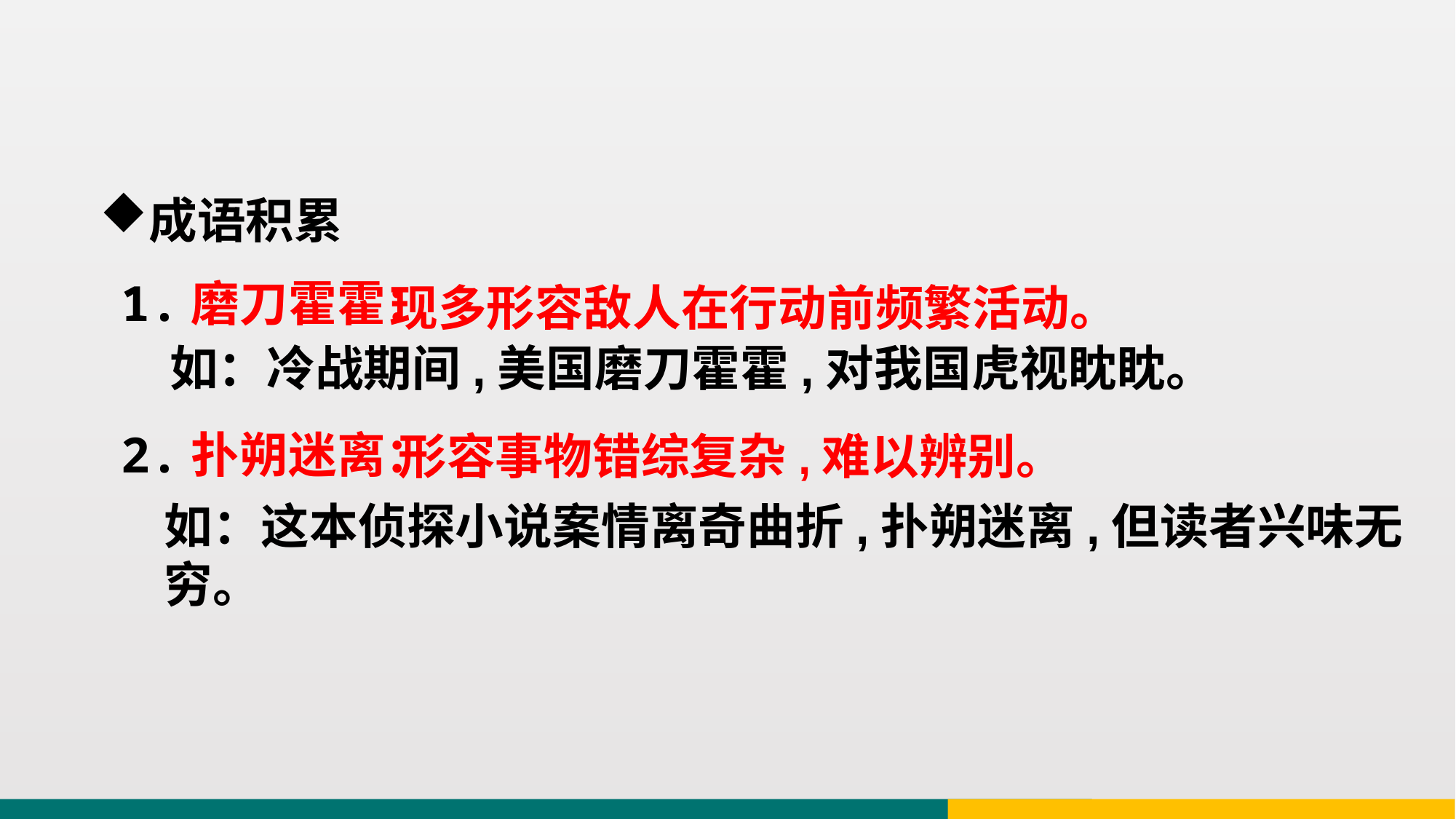

成语积累
1.磨刀霍霍：

2.扑朔迷离：
现多形容敌人在行动前频繁活动。
如：冷战期间,美国磨刀霍霍,对我国虎视眈眈。
形容事物错综复杂,难以辨别。
如：这本侦探小说案情离奇曲折,扑朔迷离,但读者兴味无穷。